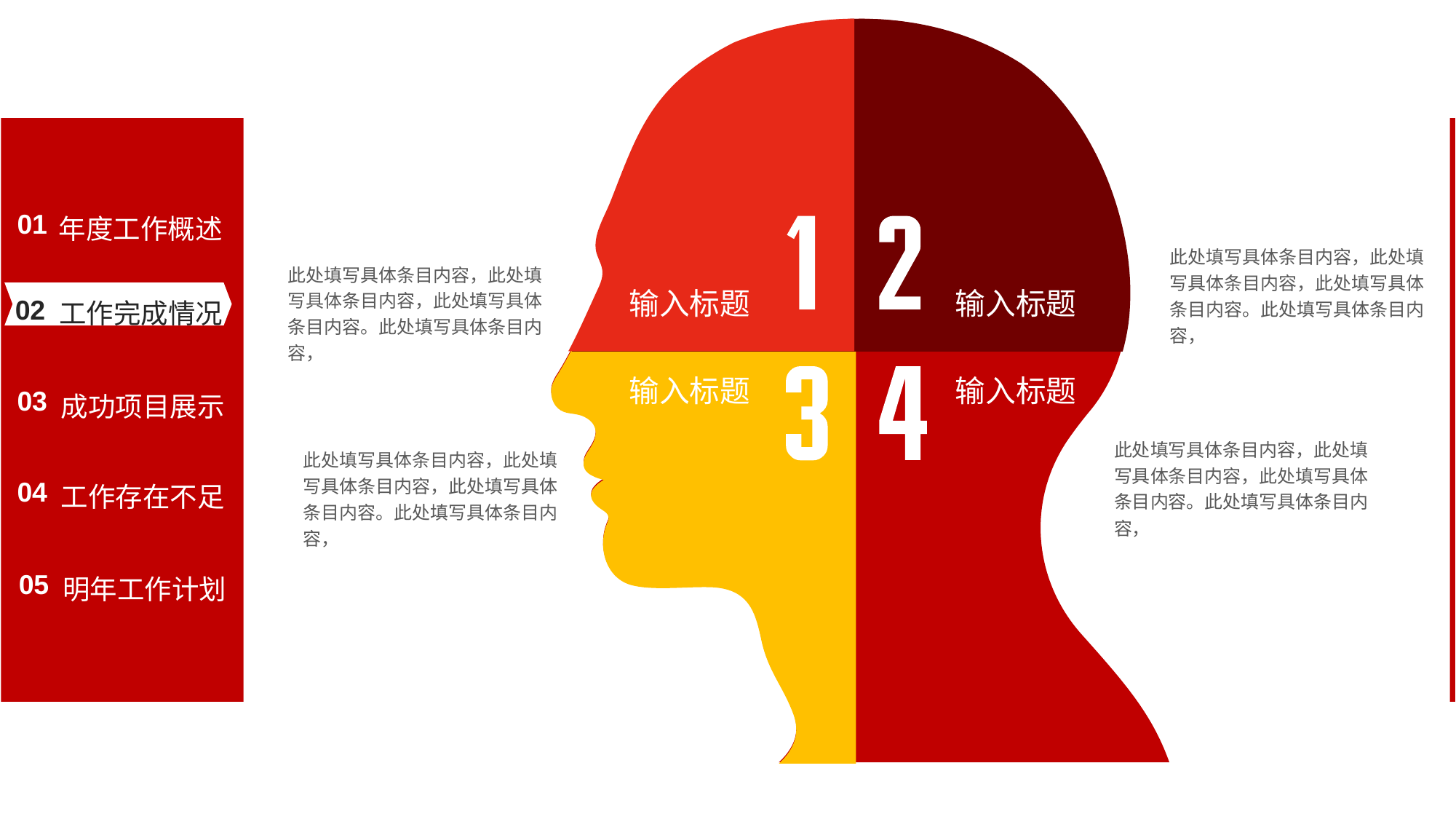

年度工作概述
01

此处填写具体条目内容，此处填写具体条目内容，此处填写具体条目内容。此处填写具体条目内容，
此处填写具体条目内容，此处填写具体条目内容，此处填写具体条目内容。此处填写具体条目内容，
工作完成情况
输入标题
输入标题

02
输入标题

输入标题
成功项目展示
03
此处填写具体条目内容，此处填写具体条目内容，此处填写具体条目内容。此处填写具体条目内容，
此处填写具体条目内容，此处填写具体条目内容，此处填写具体条目内容。此处填写具体条目内容，
工作存在不足
04
明年工作计划
05